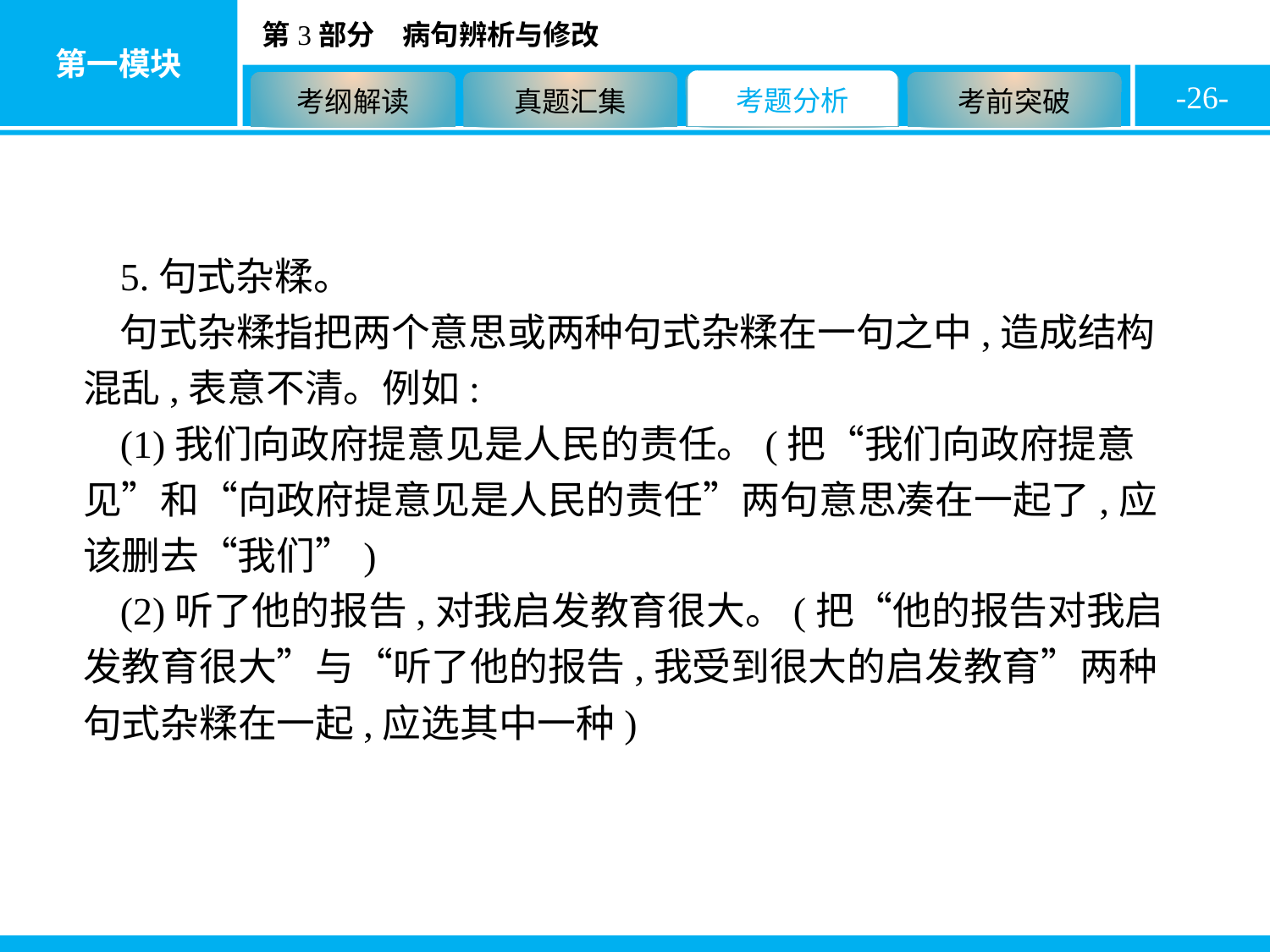

-26-
5.句式杂糅。
句式杂糅指把两个意思或两种句式杂糅在一句之中,造成结构混乱,表意不清。例如:
(1)我们向政府提意见是人民的责任。(把“我们向政府提意见”和“向政府提意见是人民的责任”两句意思凑在一起了,应该删去“我们”)
(2)听了他的报告,对我启发教育很大。(把“他的报告对我启发教育很大”与“听了他的报告,我受到很大的启发教育”两种句式杂糅在一起,应选其中一种)